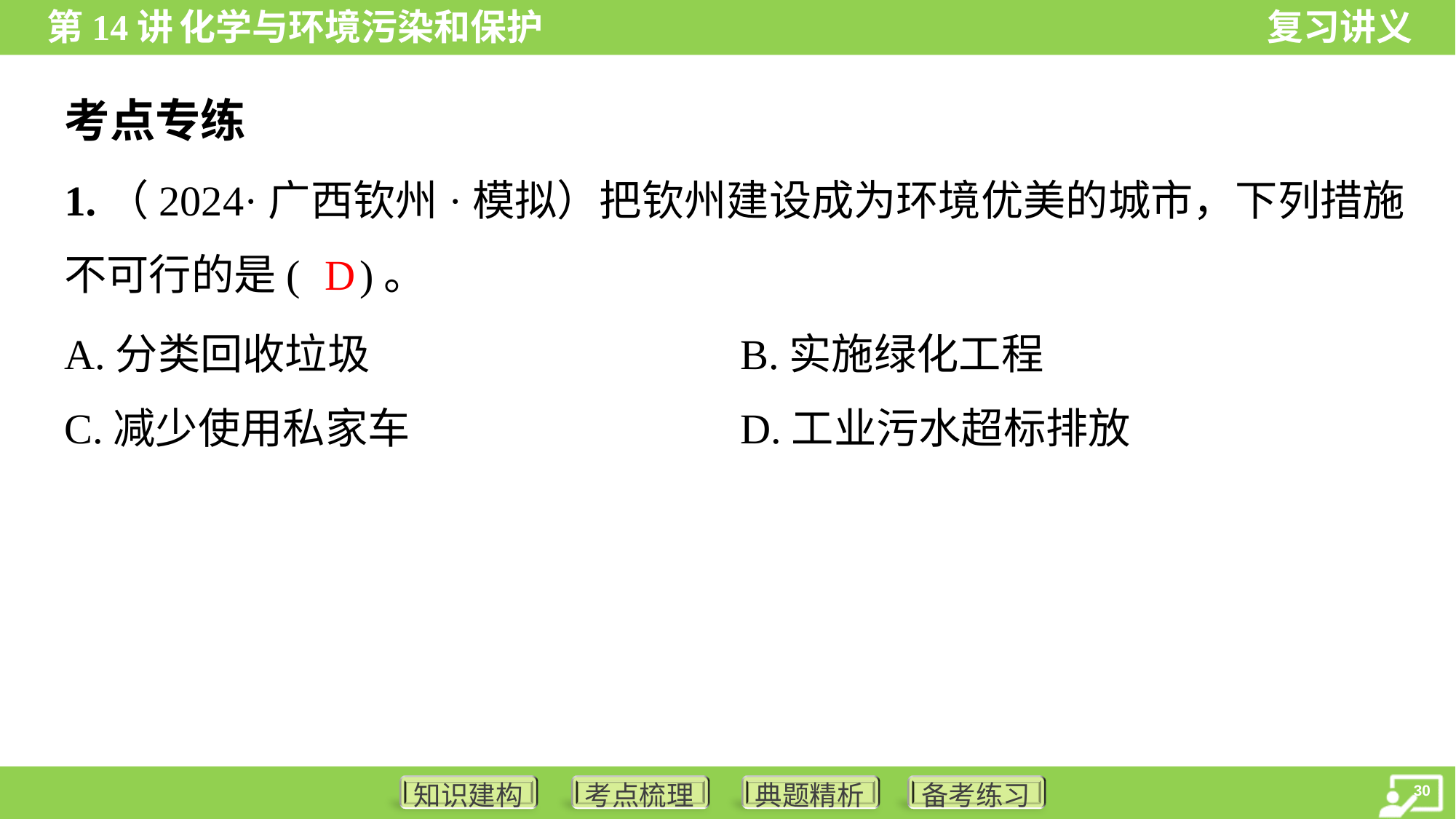

考点专练
1.（2024·广西钦州·模拟）把钦州建设成为环境优美的城市，下列措施
不可行的是(     )。
D
A.分类回收垃圾	B.实施绿化工程
C.减少使用私家车	D.工业污水超标排放